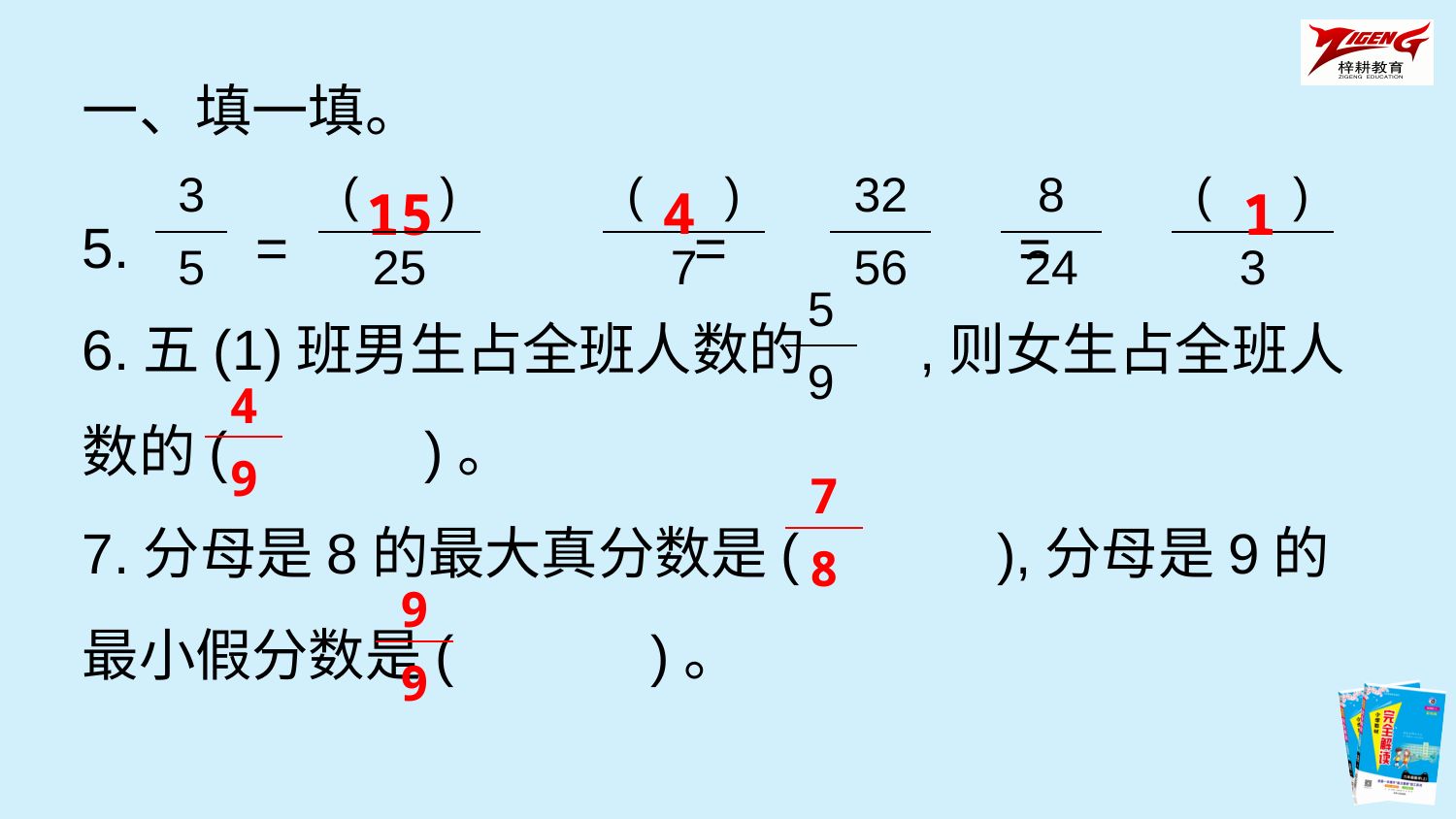

一、填一填。
4
15
1
| 3 |
| --- |
| 5 |
| ( ) |
| --- |
| 25 |
| ( ) |
| --- |
| 7 |
| 32 |
| --- |
| 56 |
| 8 |
| --- |
| 24 |
| ( ) |
| --- |
| 3 |
5.        =　                     　=　　            =
6.五(1)班男生占全班人数的        ,则女生占全班人数的(　　　)。
7.分母是8的最大真分数是(　　　),分母是9的最小假分数是(　　　)。
| 5 |
| --- |
| 9 |
| 4 |
| --- |
| 9 |
| 7 |
| --- |
| 8 |
| 9 |
| --- |
| 9 |